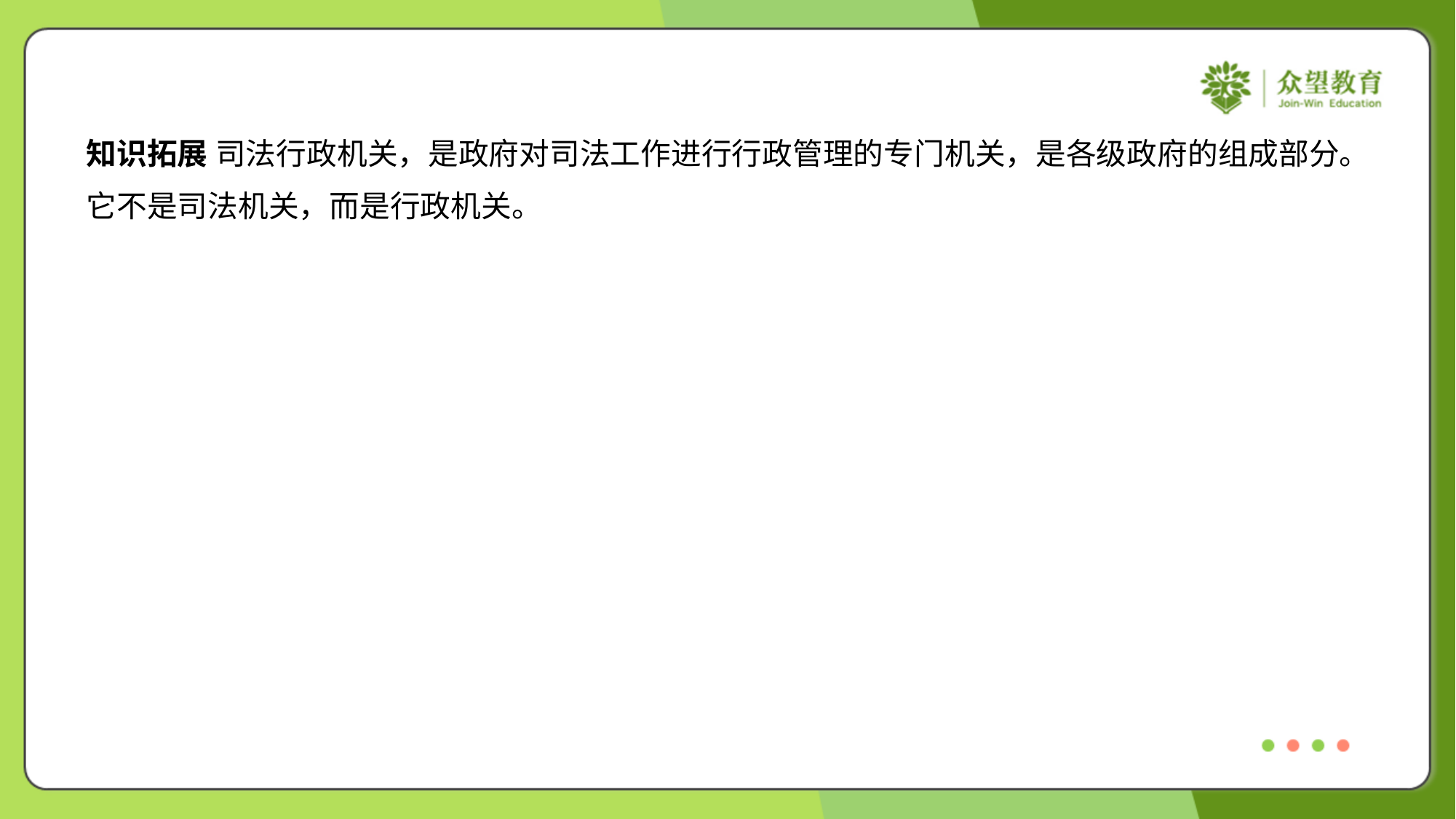

知识拓展 司法行政机关，是政府对司法工作进行行政管理的专门机关，是各级政府的组成部分。
它不是司法机关，而是行政机关。